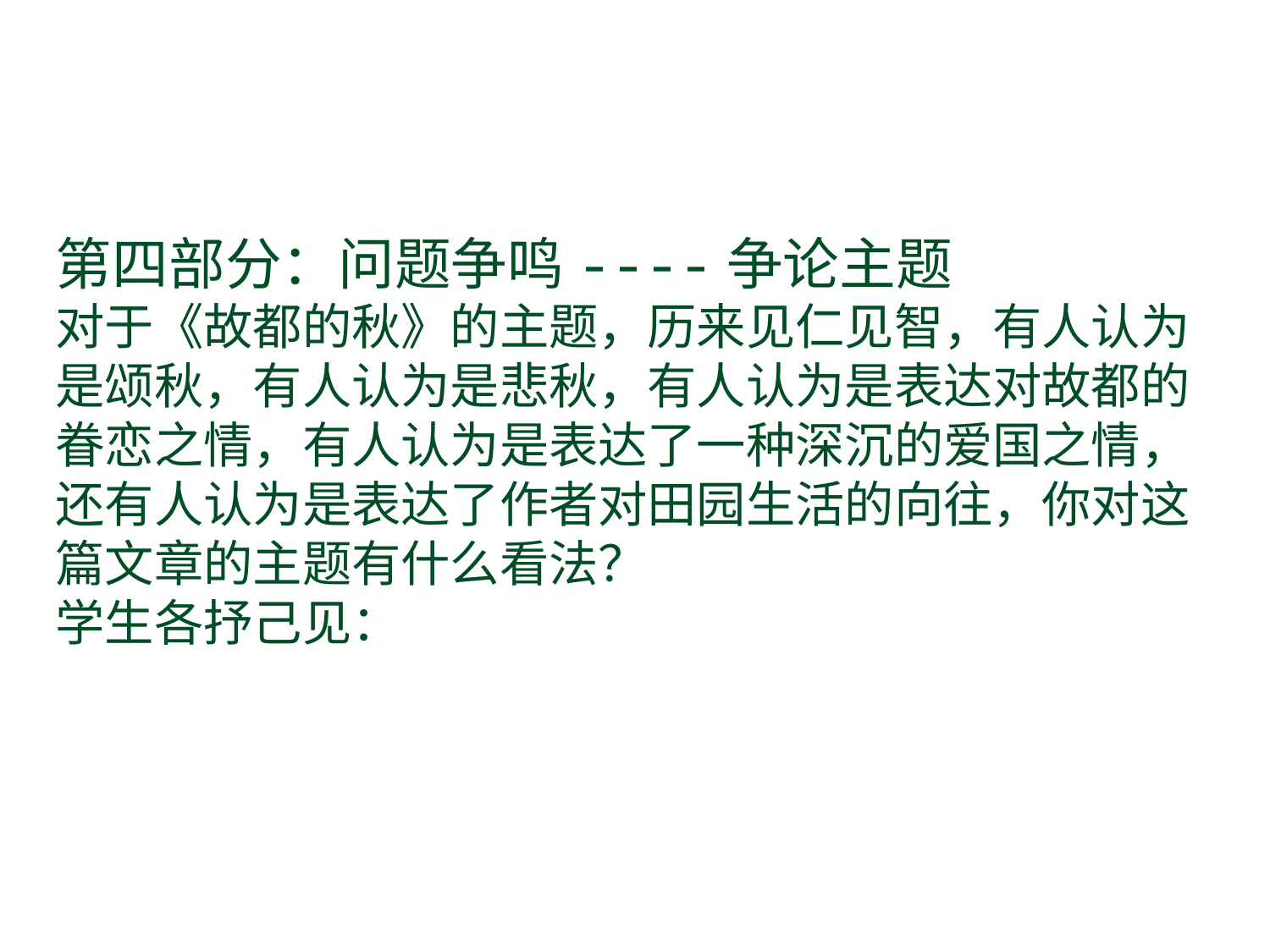

第四部分：问题争鸣----争论主题
对于《故都的秋》的主题，历来见仁见智，有人认为是颂秋，有人认为是悲秋，有人认为是表达对故都的眷恋之情，有人认为是表达了一种深沉的爱国之情，还有人认为是表达了作者对田园生活的向往，你对这篇文章的主题有什么看法？
学生各抒己见：